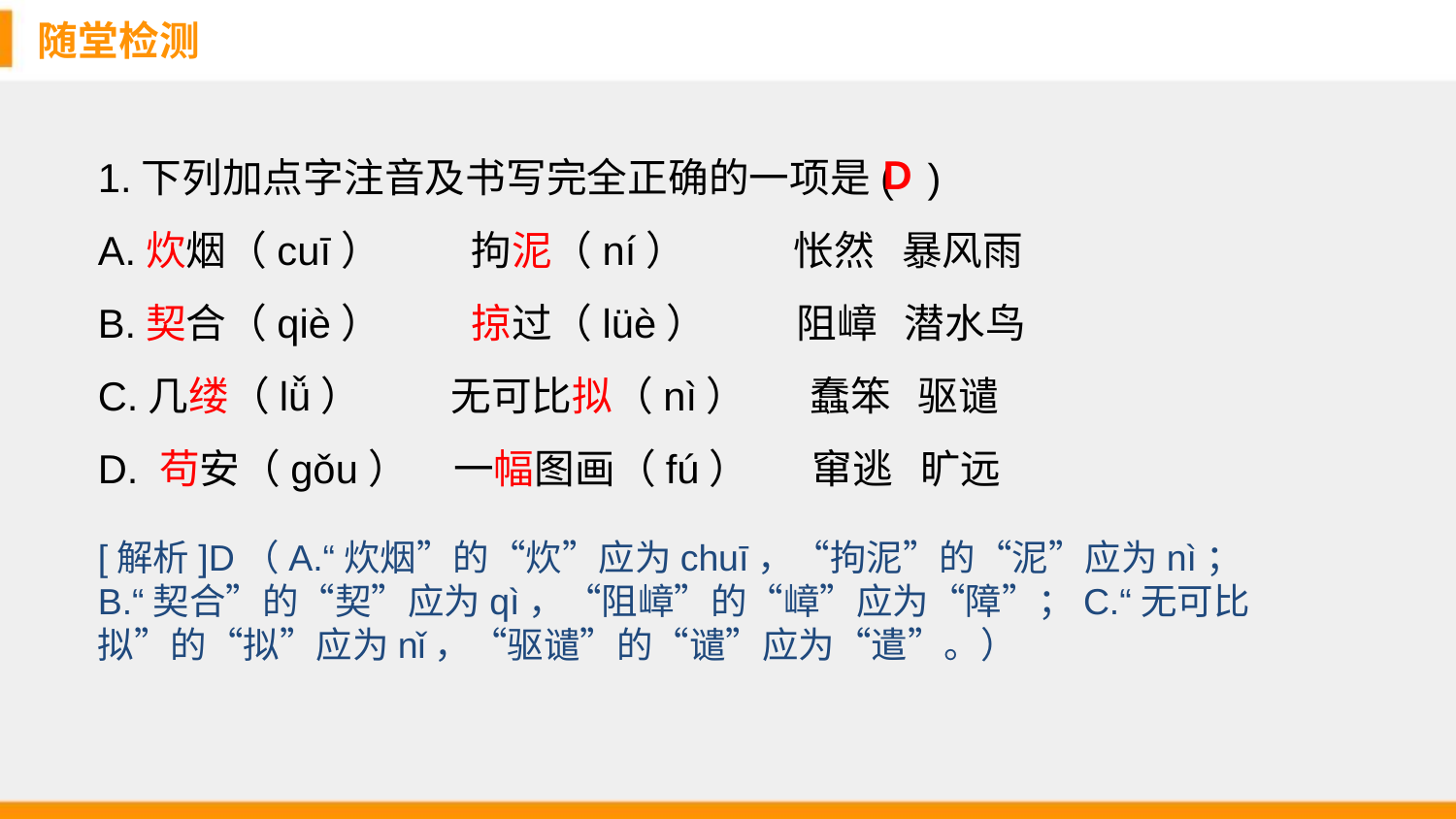

随堂检测
1.下列加点字注音及书写完全正确的一项是(   )
A.炊烟（cuī）          拘泥（ní）            怅然   暴风雨
B.契合（qiè）          掠过（lüè）          阻嶂   潜水鸟
C.几缕（lǚ）          无可比拟（nì）       蠢笨   驱谴
D. 苟安（gǒu）     一幅图画（fú）       窜逃   旷远
D
[解析]D（A.“炊烟”的“炊”应为chuī，“拘泥”的“泥”应为nì；B.“契合”的“契”应为qì，“阻嶂”的“嶂”应为“障”；C.“无可比拟”的“拟”应为nǐ，“驱谴”的“谴”应为“遣”。）